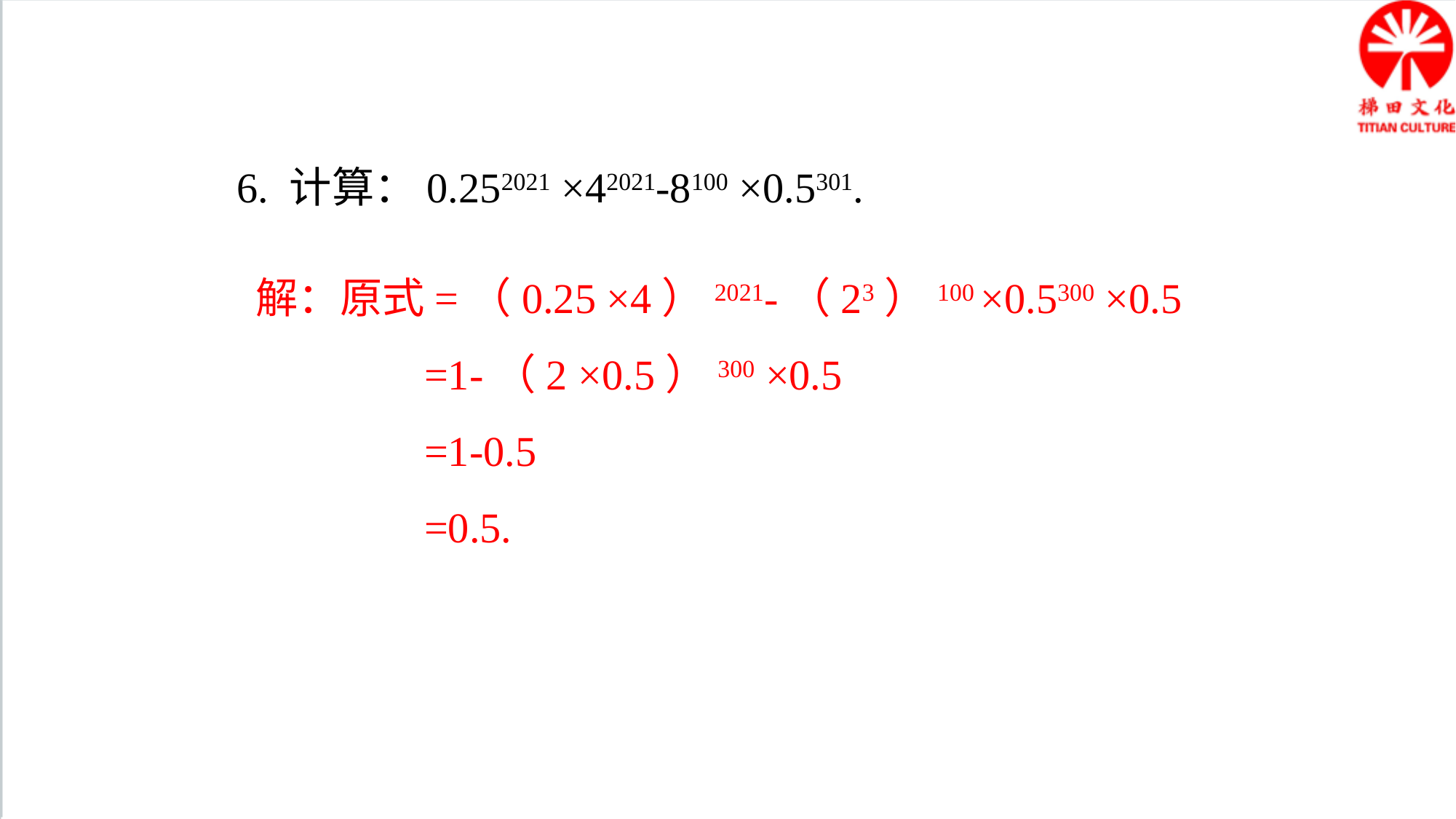

6. 计算：0.252021 ×42021-8100 ×0.5301.
解：原式=（0.25 ×4）2021-（23）100 ×0.5300 ×0.5
                =1-（2 ×0.5）300 ×0.5
                =1-0.5
                =0.5.